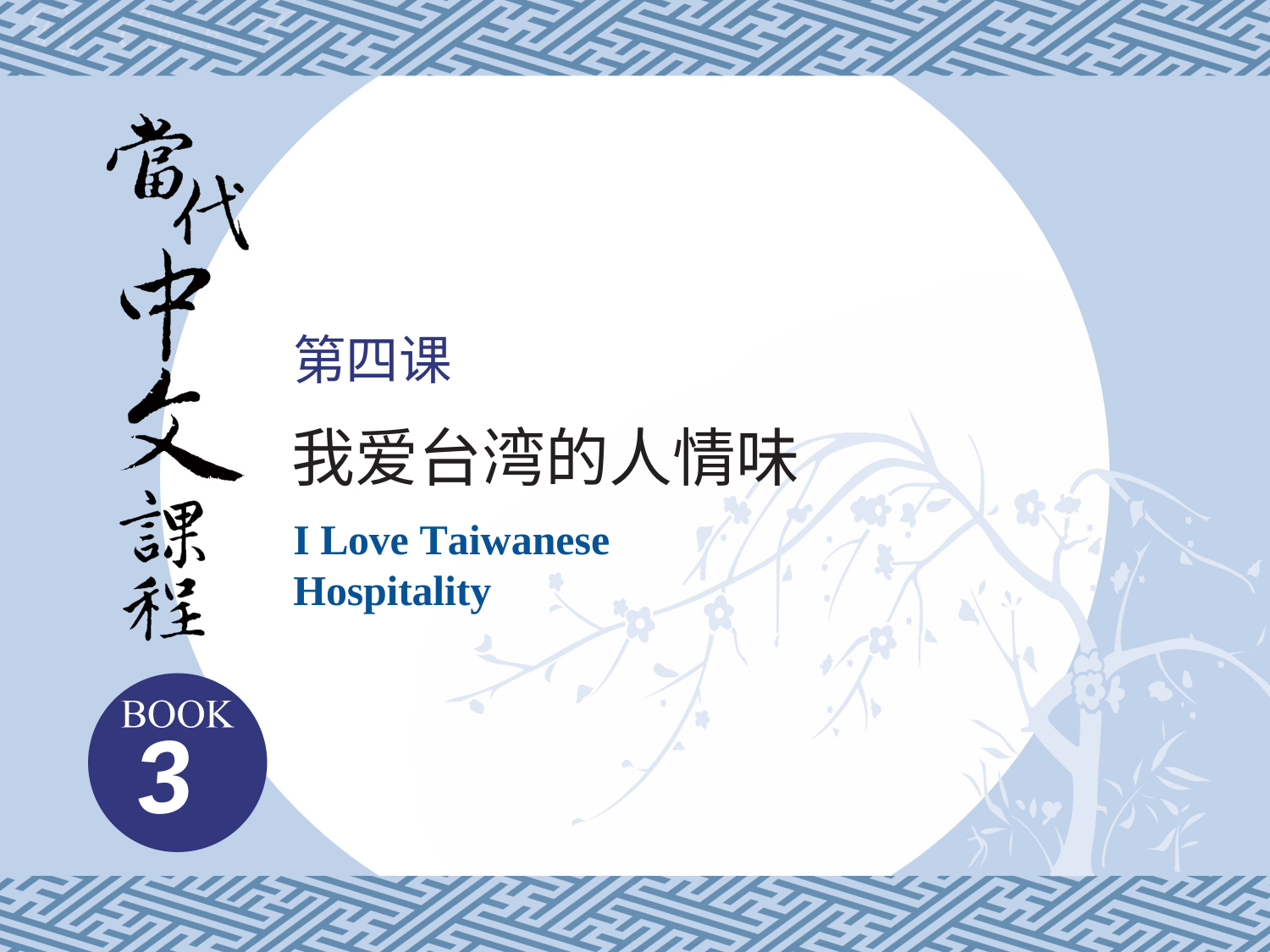

第四课
我爱台湾的人情味
I Love Taiwanese Hospitality
3